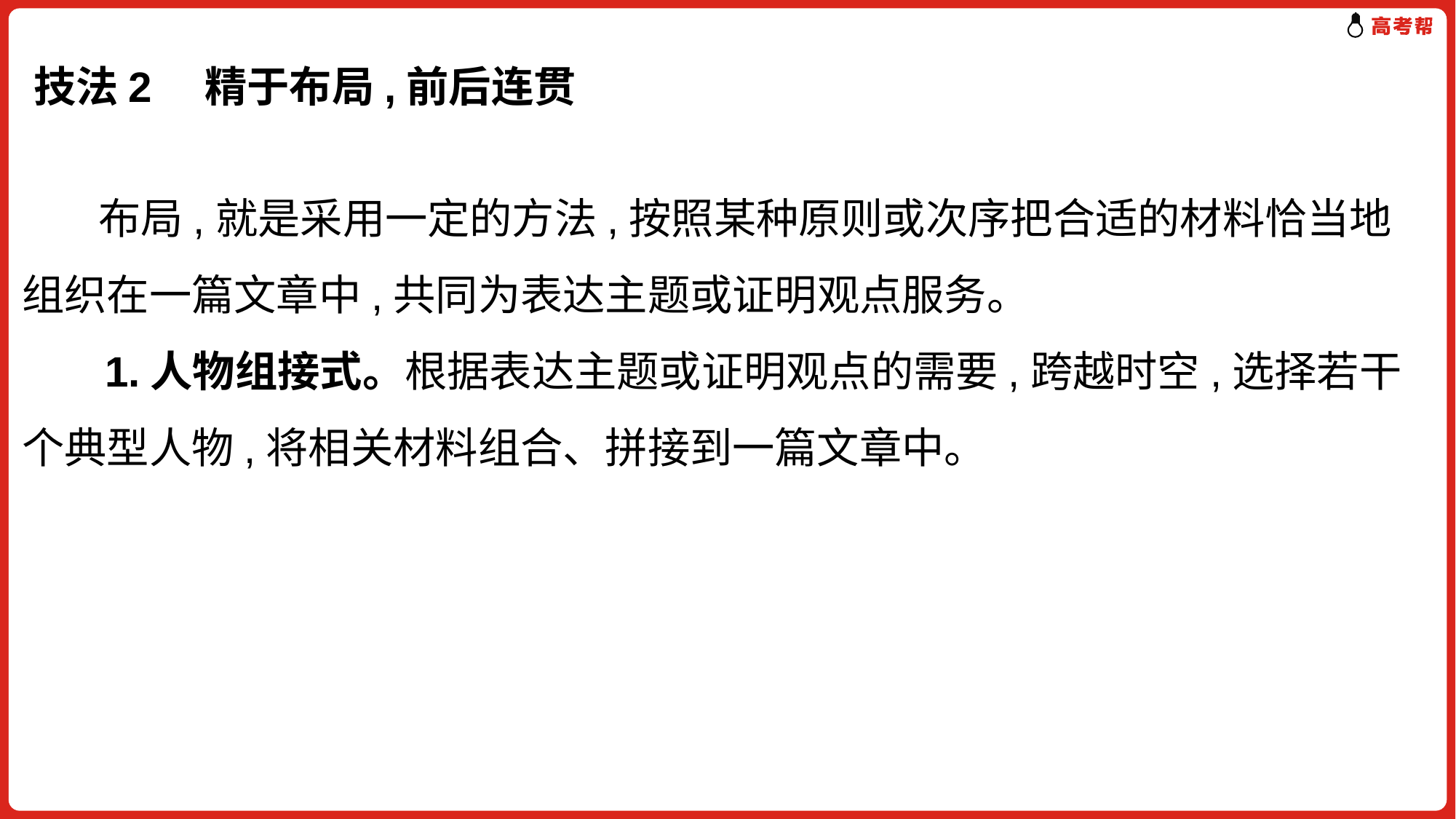

技法2　精于布局,前后连贯
       布局,就是采用一定的方法,按照某种原则或次序把合适的材料恰当地组织在一篇文章中,共同为表达主题或证明观点服务。
       1.人物组接式。根据表达主题或证明观点的需要,跨越时空,选择若干个典型人物,将相关材料组合、拼接到一篇文章中。